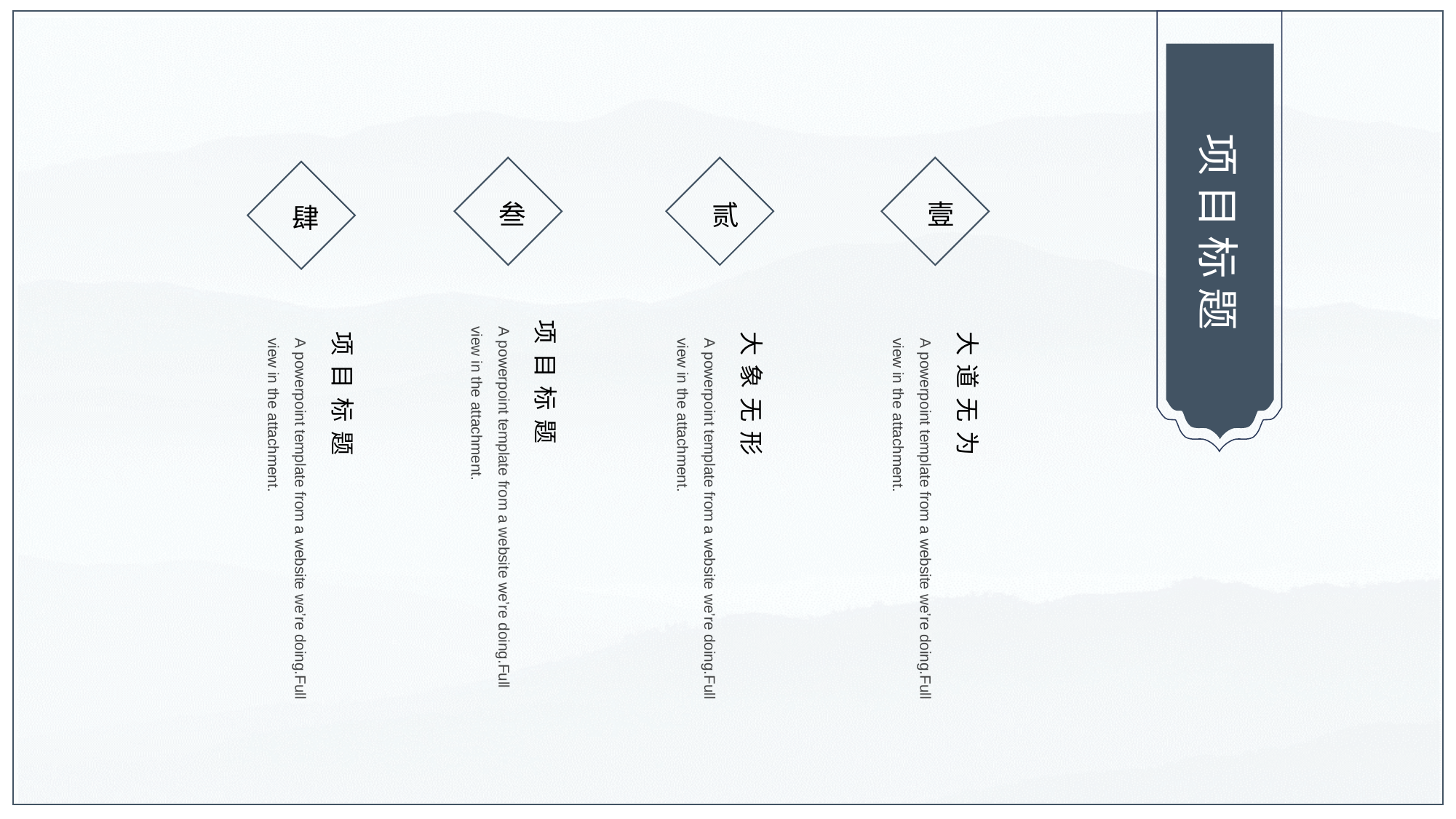

项目标题

叁
壹
贰
肆
项目标题
项目标题
大象无形
大道无为
A powerpoint template from a website we’re doing.Full view in the attachment.
A powerpoint template from a website we’re doing.Full view in the attachment.
A powerpoint template from a website we’re doing.Full view in the attachment.
A powerpoint template from a website we’re doing.Full view in the attachment.